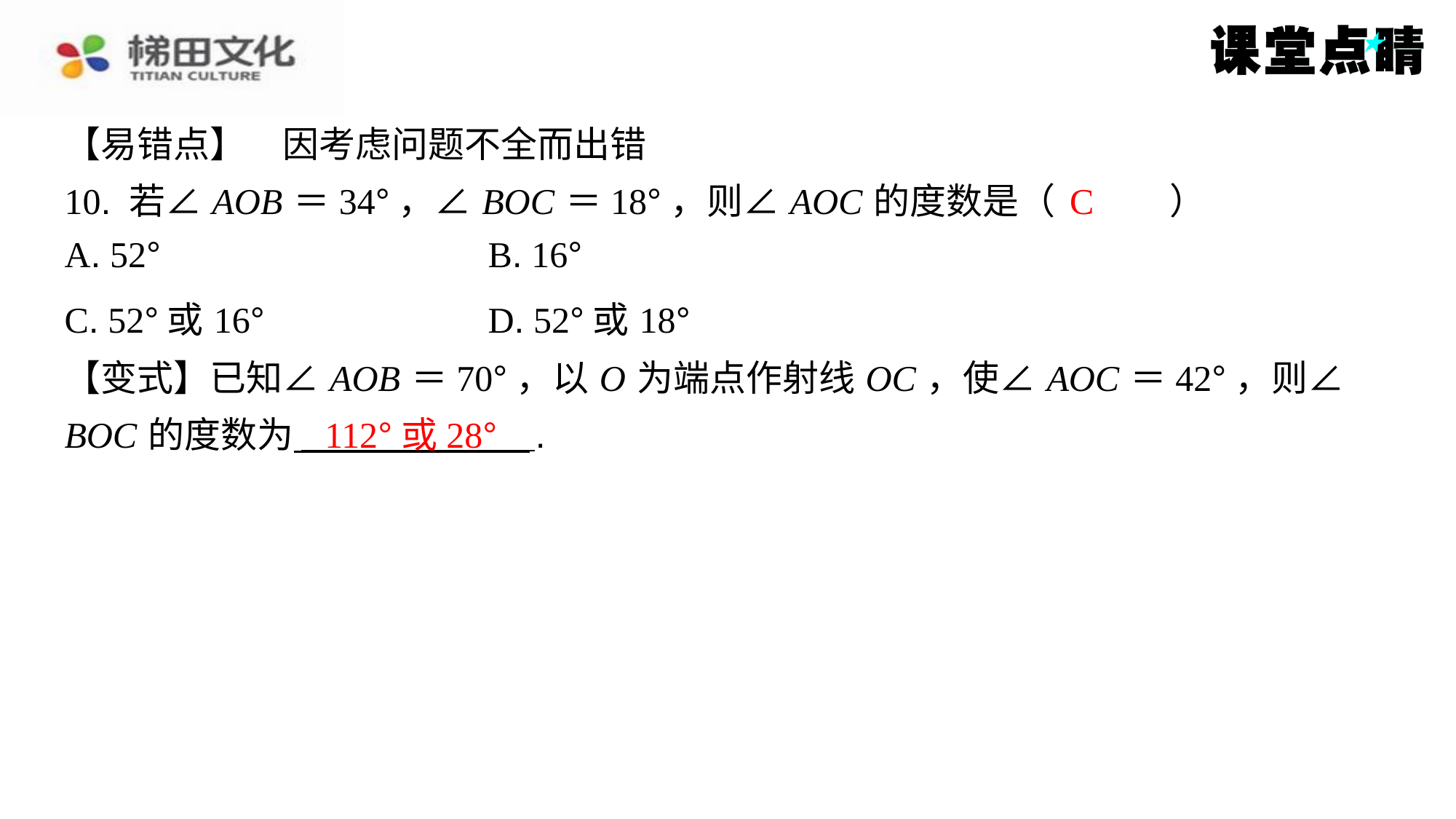

【易错点】　因考虑问题不全而出错
C
10. 若∠ AOB ＝34°，∠ BOC ＝18°，则∠ AOC 的度数是（　C　）
| A. 52° | B. 16° |
| --- | --- |
| C. 52°或16° | D. 52°或18° |
【变式】已知∠ AOB ＝70°，以 O 为端点作射线 OC ，使∠ AOC ＝42°，则∠
BOC 的度数为                                    ⁠.
112°或28°